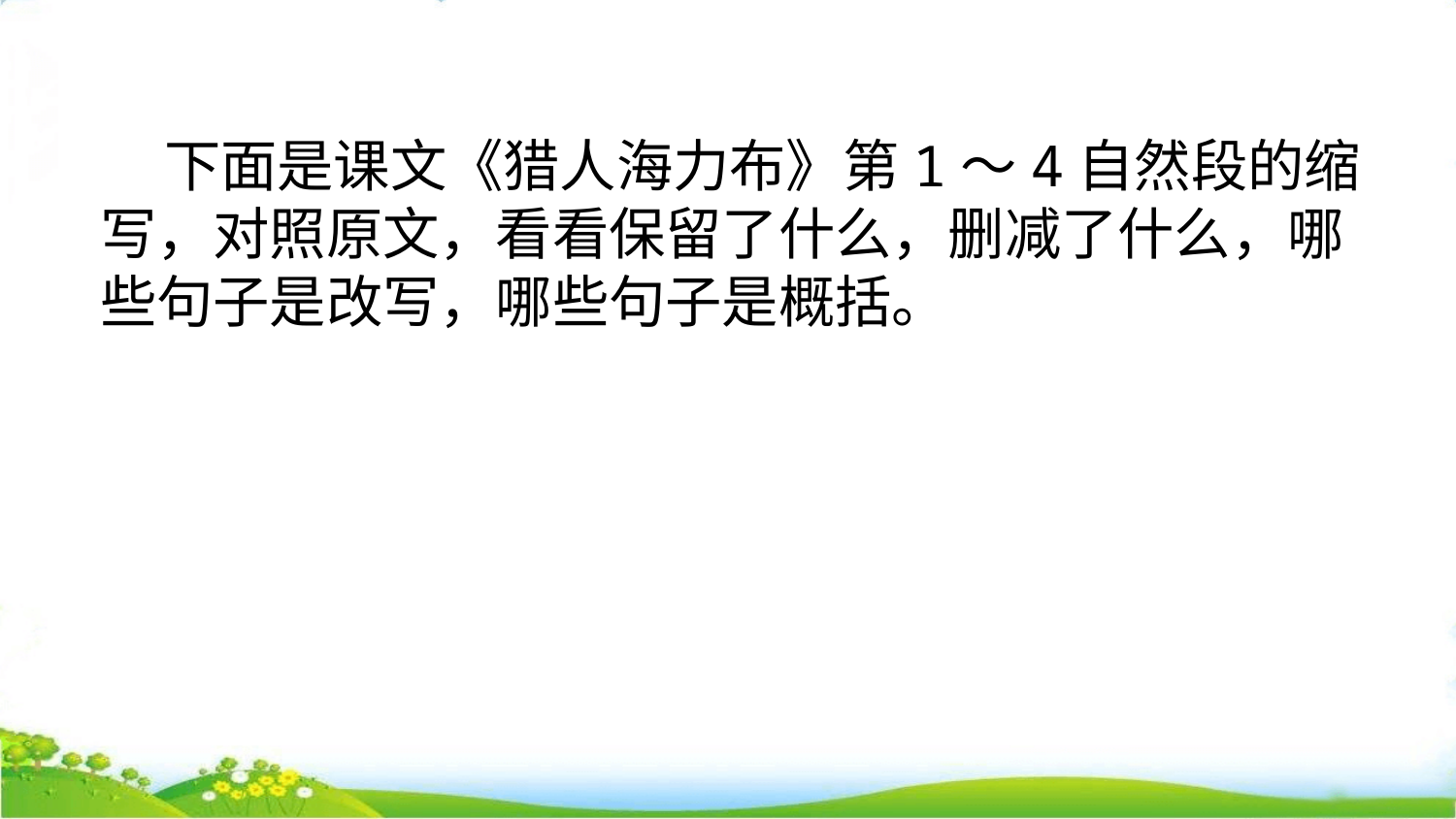

下面是课文《猎人海力布》第1〜4自然段的缩写，对照原文，看看保留了什么，删减了什么，哪些句子是改写，哪些句子是概括。